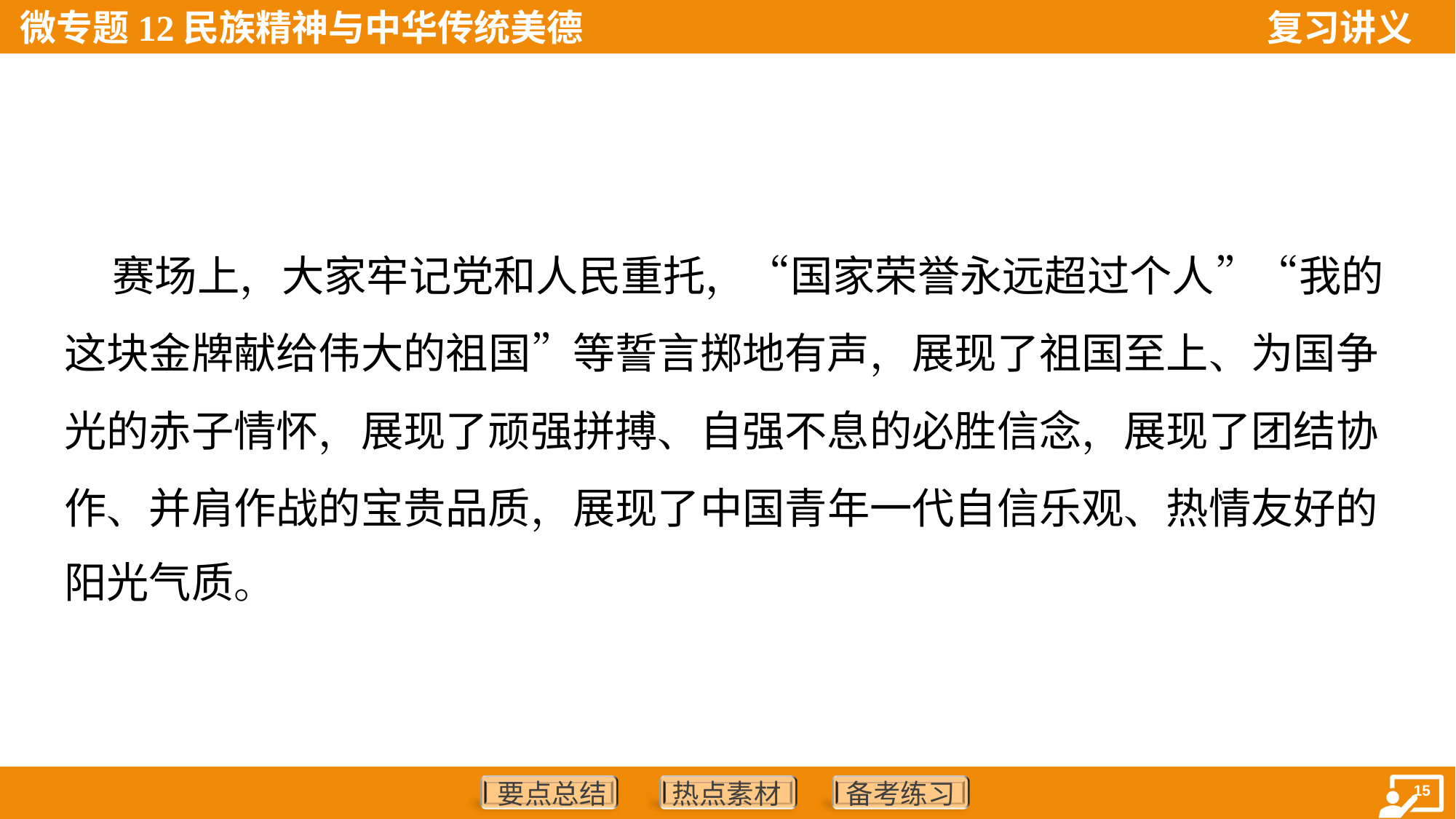

赛场上，大家牢记党和人民重托，“国家荣誉永远超过个人”“我的
这块金牌献给伟大的祖国”等誓言掷地有声，展现了祖国至上、为国争
光的赤子情怀，展现了顽强拼搏、自强不息的必胜信念，展现了团结协
作、并肩作战的宝贵品质，展现了中国青年一代自信乐观、热情友好的
阳光气质。